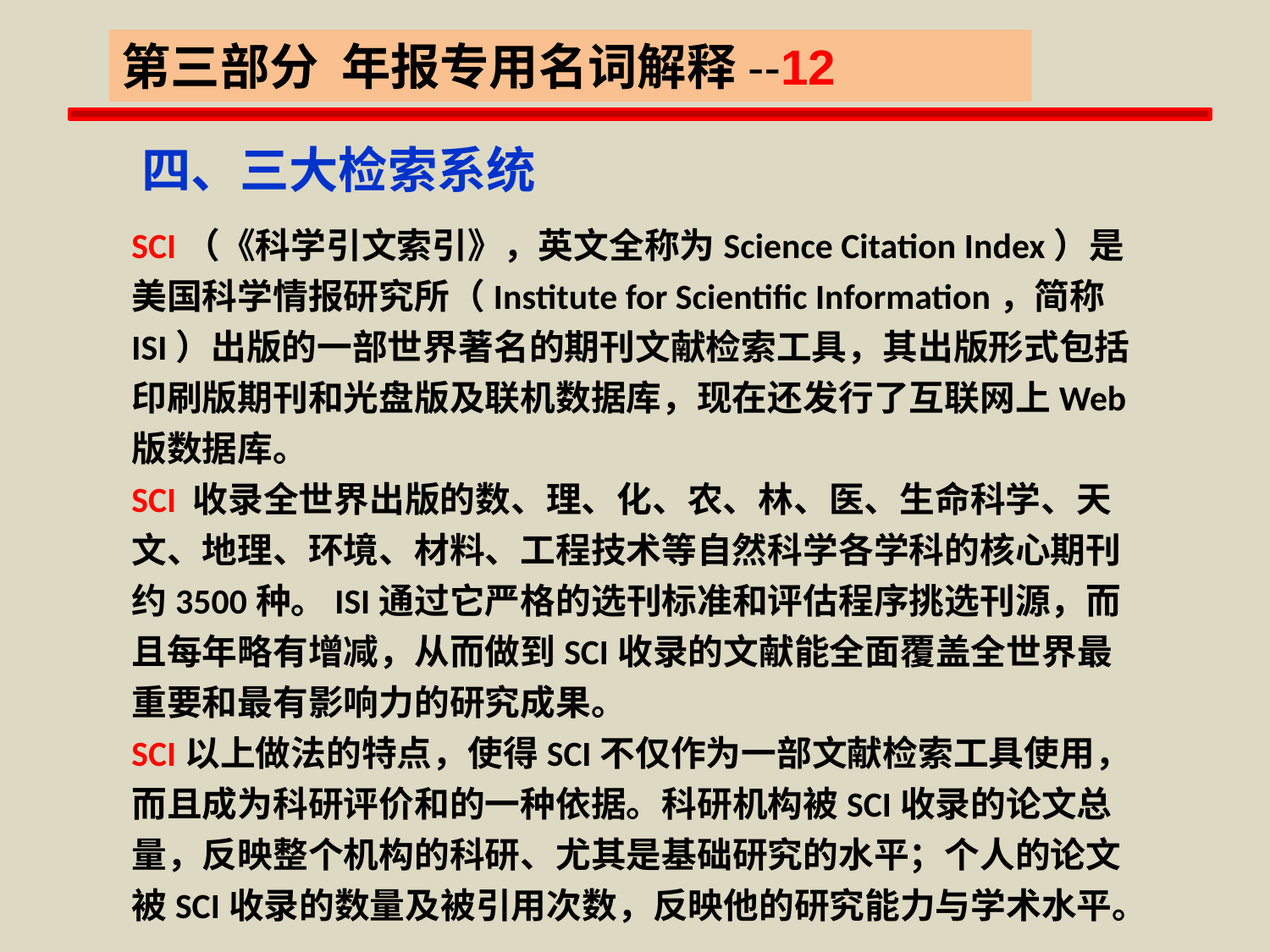

第三部分  年报专用名词解释--12

四、三大检索系统
SCI（《科学引文索引》，英文全称为Science Citation Index）是
美国科学情报研究所（Institute for Scientific Information，简称ISI）出版的一部世界著名的期刊文献检索工具，其出版形式包括印刷版期刊和光盘版及联机数据库，现在还发行了互联网上Web版数据库。
SCI 收录全世界出版的数、理、化、农、林、医、生命科学、天文、地理、环境、材料、工程技术等自然科学各学科的核心期刊约3500种。ISI通过它严格的选刊标准和评估程序挑选刊源，而且每年略有增减，从而做到SCI收录的文献能全面覆盖全世界最重要和最有影响力的研究成果。
SCI以上做法的特点，使得SCI不仅作为一部文献检索工具使用，而且成为科研评价和的一种依据。科研机构被SCI收录的论文总量，反映整个机构的科研、尤其是基础研究的水平；个人的论文被SCI收录的数量及被引用次数，反映他的研究能力与学术水平。